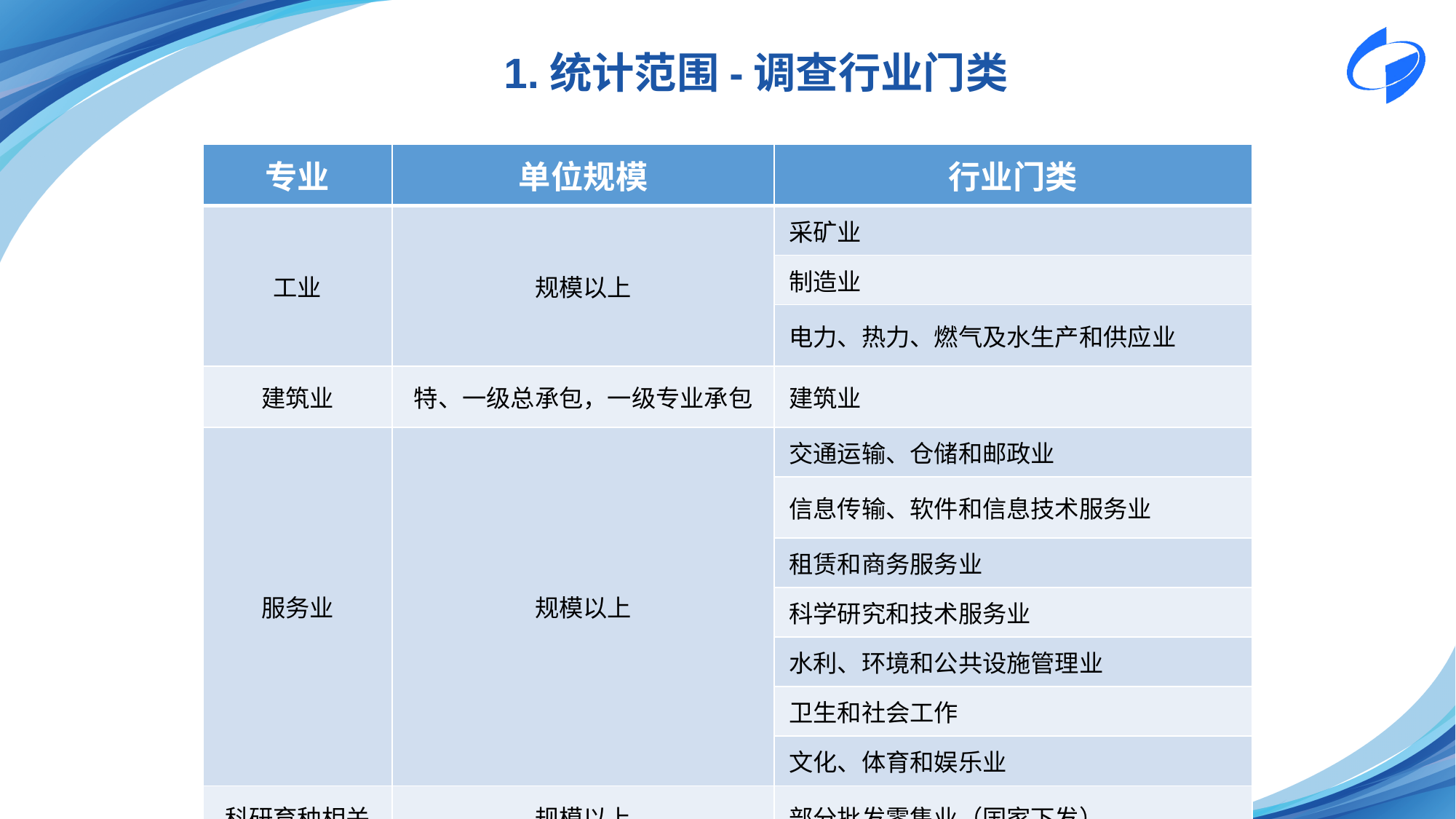

1.统计范围-调查行业门类
| 专业 | 单位规模 | 行业门类 |
| --- | --- | --- |
| 工业 | 规模以上 | 采矿业 |
|  |  | 制造业 |
|  |  | 电力、热力、燃气及水生产和供应业 |
| 建筑业 | 特、一级总承包，一级专业承包 | 建筑业 |
| 服务业 | 规模以上 | 交通运输、仓储和邮政业 |
|  |  | 信息传输、软件和信息技术服务业 |
|  |  | 租赁和商务服务业 |
|  |  | 科学研究和技术服务业 |
|  |  | 水利、环境和公共设施管理业 |
|  |  | 卫生和社会工作 |
|  |  | 文化、体育和娱乐业 |
| 科研育种相关 | 规模以上 | 部分批发零售业（国家下发） |
15